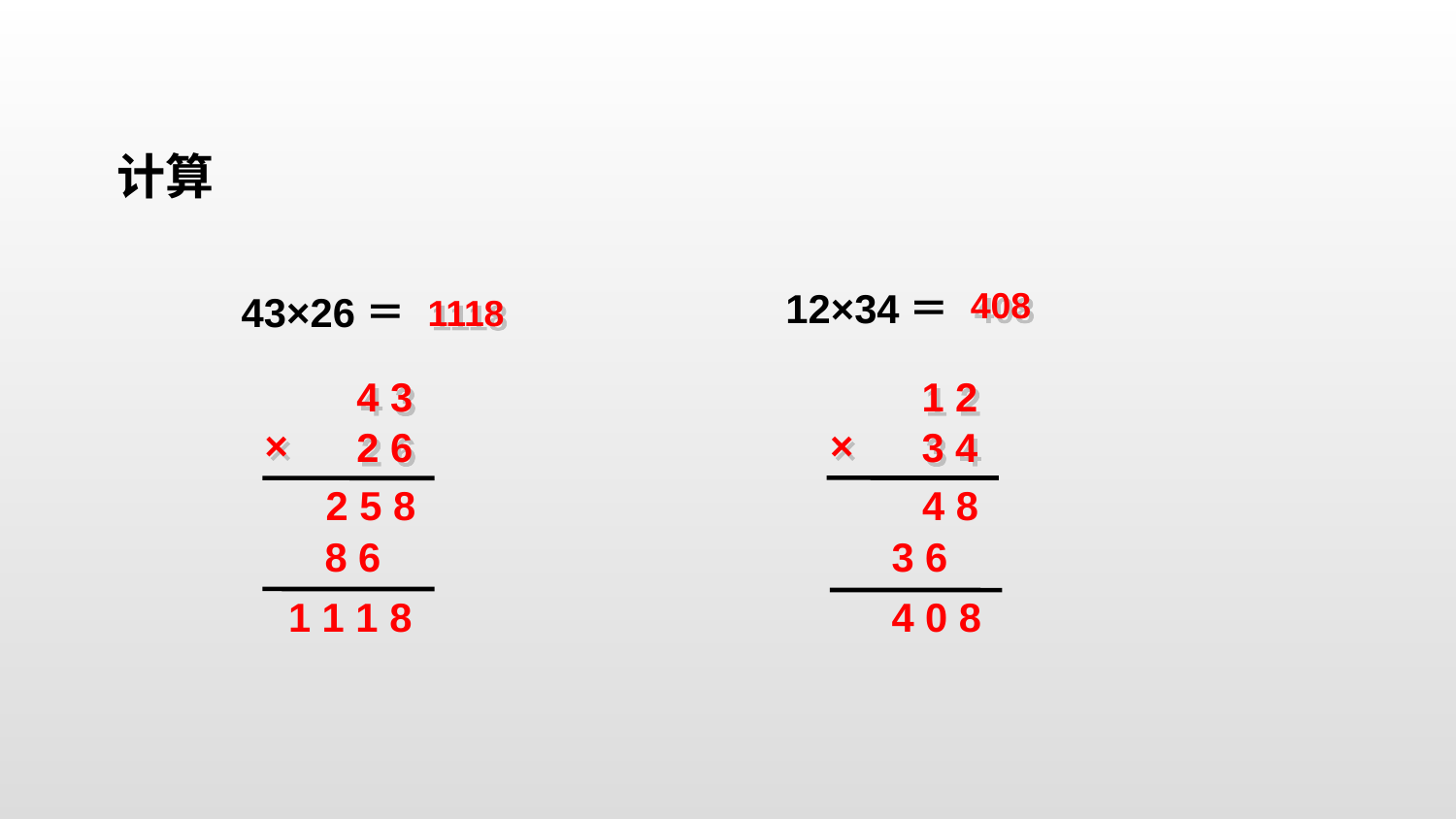

计算
  408
1118
12×34＝
43×26＝
4 3
1 2
×
×
2 6
3 4
2 5 8
4 8

8 6
3 6
1 1 1 8
4 0 8